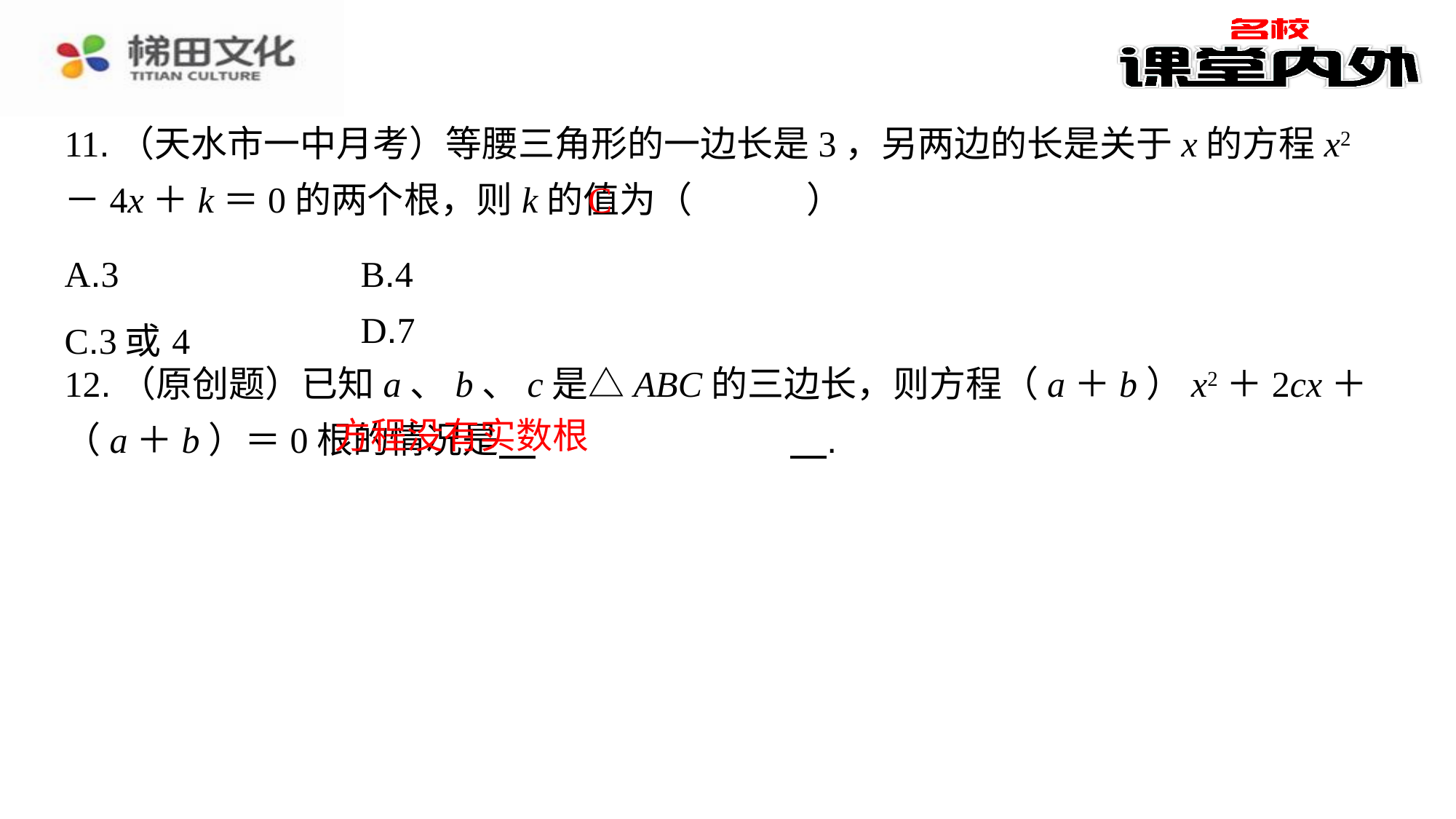

11.（天水市一中月考）等腰三角形的一边长是3，另两边的长是关于x的方程x2－4x＋k＝0的两个根，则k的值为（　C　）
C
| A.3 | B.4 |
| --- | --- |
| C.3或4 | D.7 |
12.（原创题）已知a、b、c是△ABC的三边长，则方程（a＋b）x2＋2cx＋（a＋b）＝0根的情况是 　方程没有实数根　⁠.
方程没有实数根